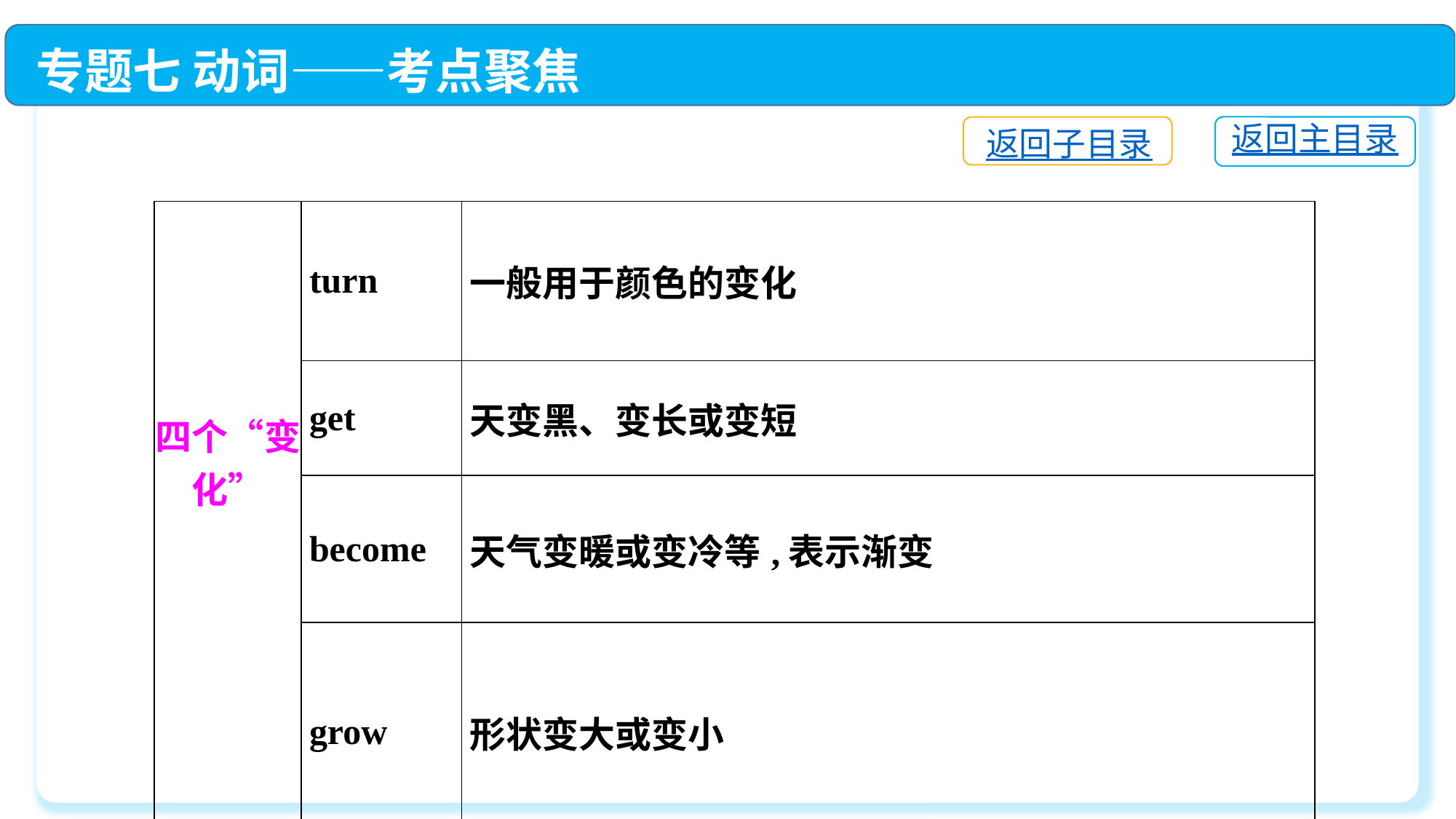

专题七 动词——考点聚焦

返回主目录

返回子目录
| 四个“变化” | turn | 一般用于颜色的变化 |
| --- | --- | --- |
|  | get | 天变黑、变长或变短 |
|  | become | 天气变暖或变冷等,表示渐变 |
|  | grow | 形状变大或变小 |